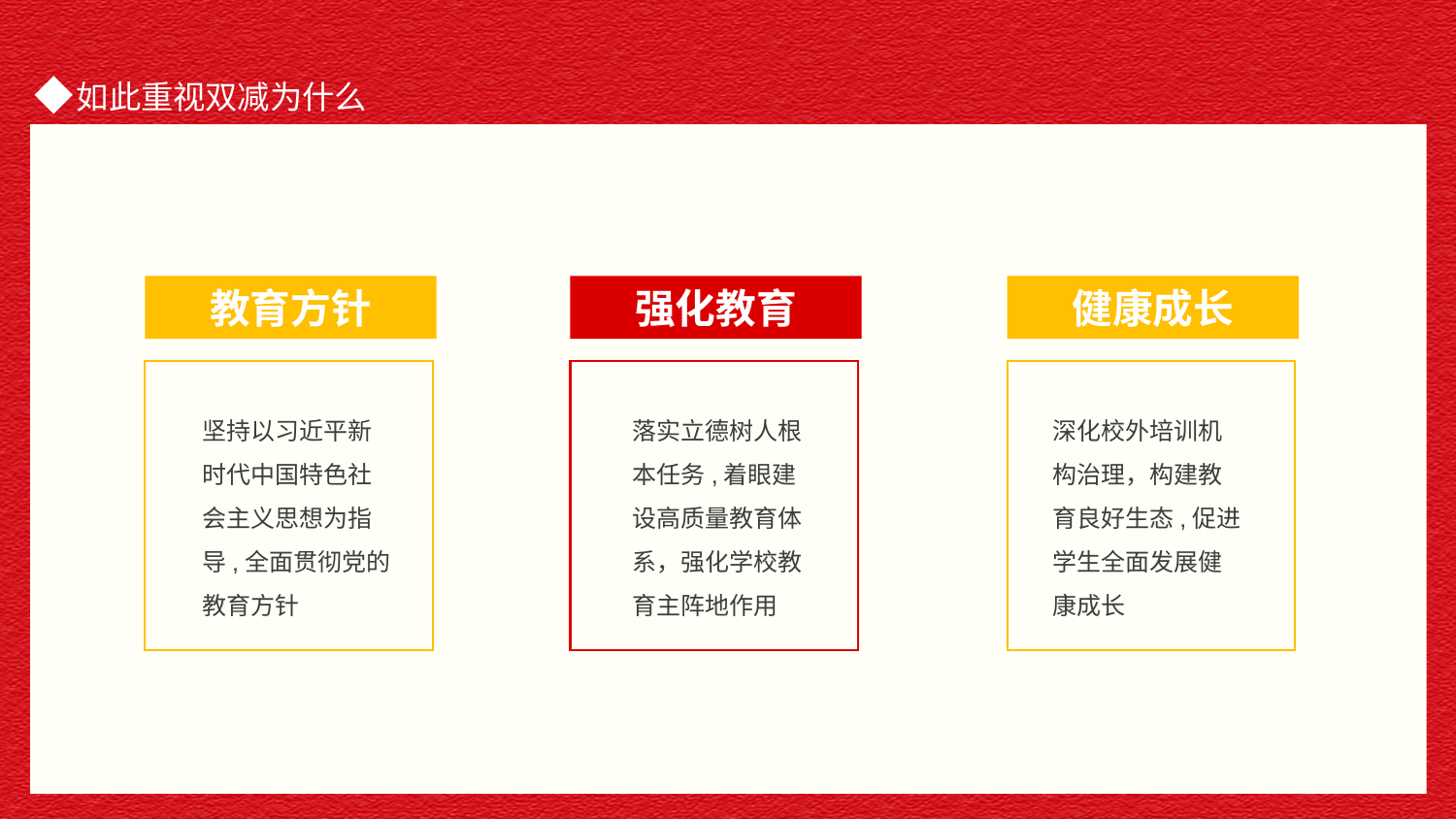

教育方针

坚持以习近平新时代中国特色社会主义思想为指导,全面贯彻党的教育方针
强化教育

落实立德树人根本任务,着眼建设高质量教育体系，强化学校教育主阵地作用
健康成长

深化校外培训机构治理，构建教育良好生态,促进学生全面发展健康成长